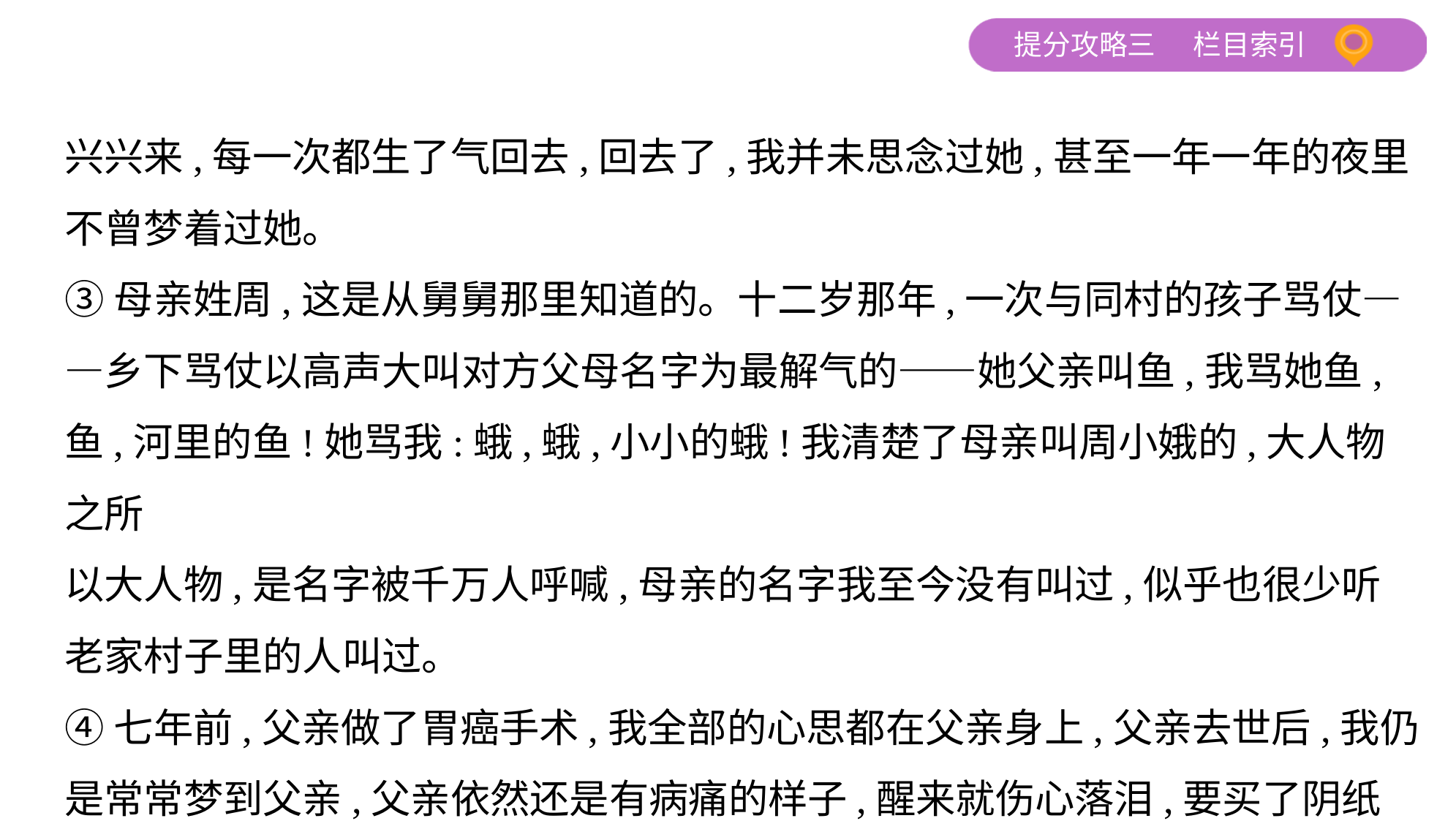

兴兴来,每一次都生了气回去,回去了,我并未思念过她,甚至一年一年的夜里
不曾梦着过她。
③母亲姓周,这是从舅舅那里知道的。十二岁那年,一次与同村的孩子骂仗—
—乡下骂仗以高声大叫对方父母名字为最解气的——她父亲叫鱼,我骂她鱼,
鱼,河里的鱼!她骂我:蛾,蛾,小小的蛾!我清楚了母亲叫周小娥的,大人物之所
以大人物,是名字被千万人呼喊,母亲的名字我至今没有叫过,似乎也很少听
老家村子里的人叫过。
④七年前,父亲做了胃癌手术,我全部的心思都在父亲身上,父亲去世后,我仍
是常常梦到父亲,父亲依然还是有病痛的样子,醒来就伤心落泪,要买了阴纸